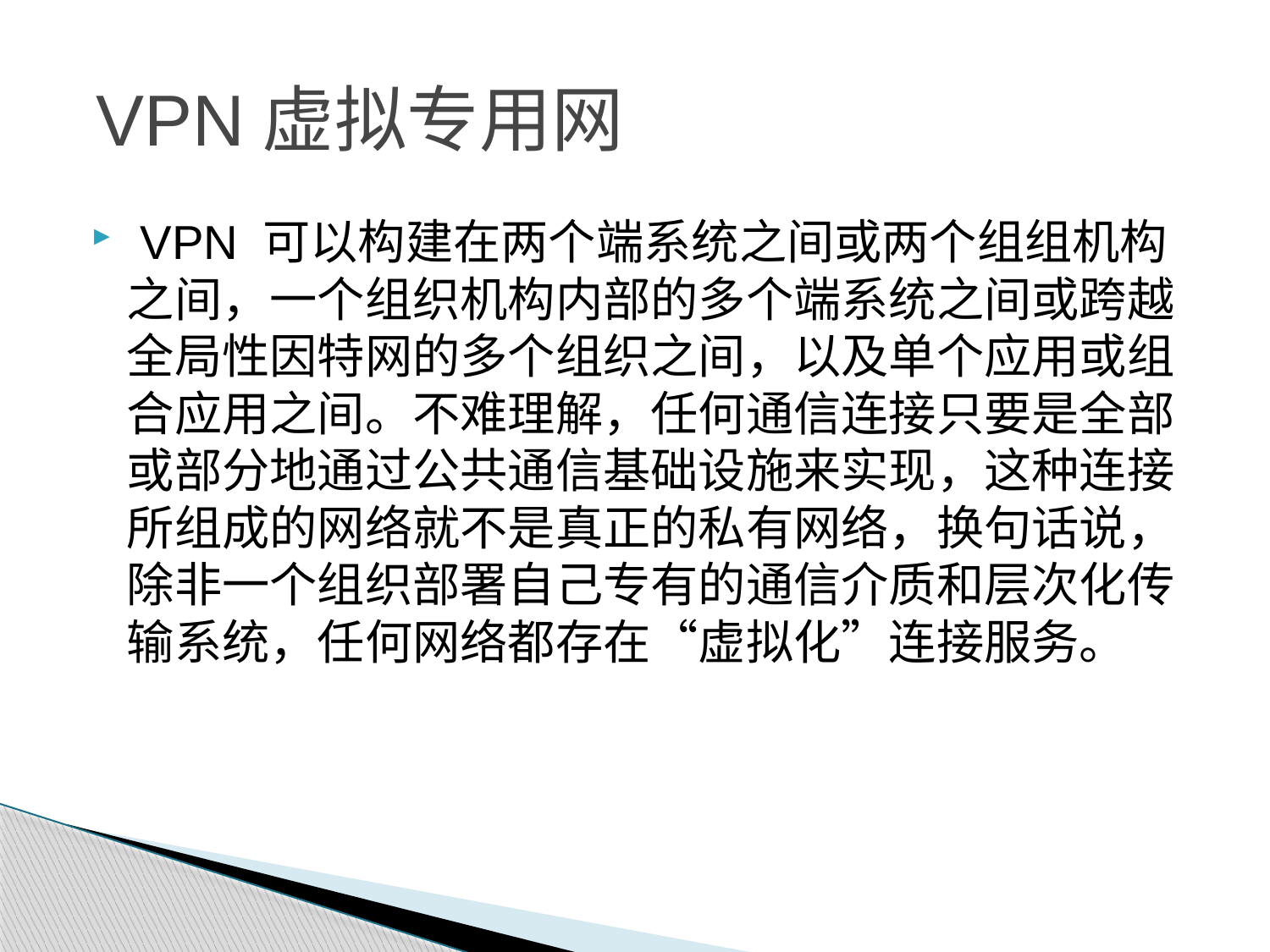

# VPN虚拟专用网
 VPN 可以构建在两个端系统之间或两个组组机构之间，一个组织机构内部的多个端系统之间或跨越全局性因特网的多个组织之间，以及单个应用或组合应用之间。不难理解，任何通信连接只要是全部或部分地通过公共通信基础设施来实现，这种连接所组成的网络就不是真正的私有网络，换句话说，除非一个组织部署自己专有的通信介质和层次化传输系统，任何网络都存在“虚拟化”连接服务。